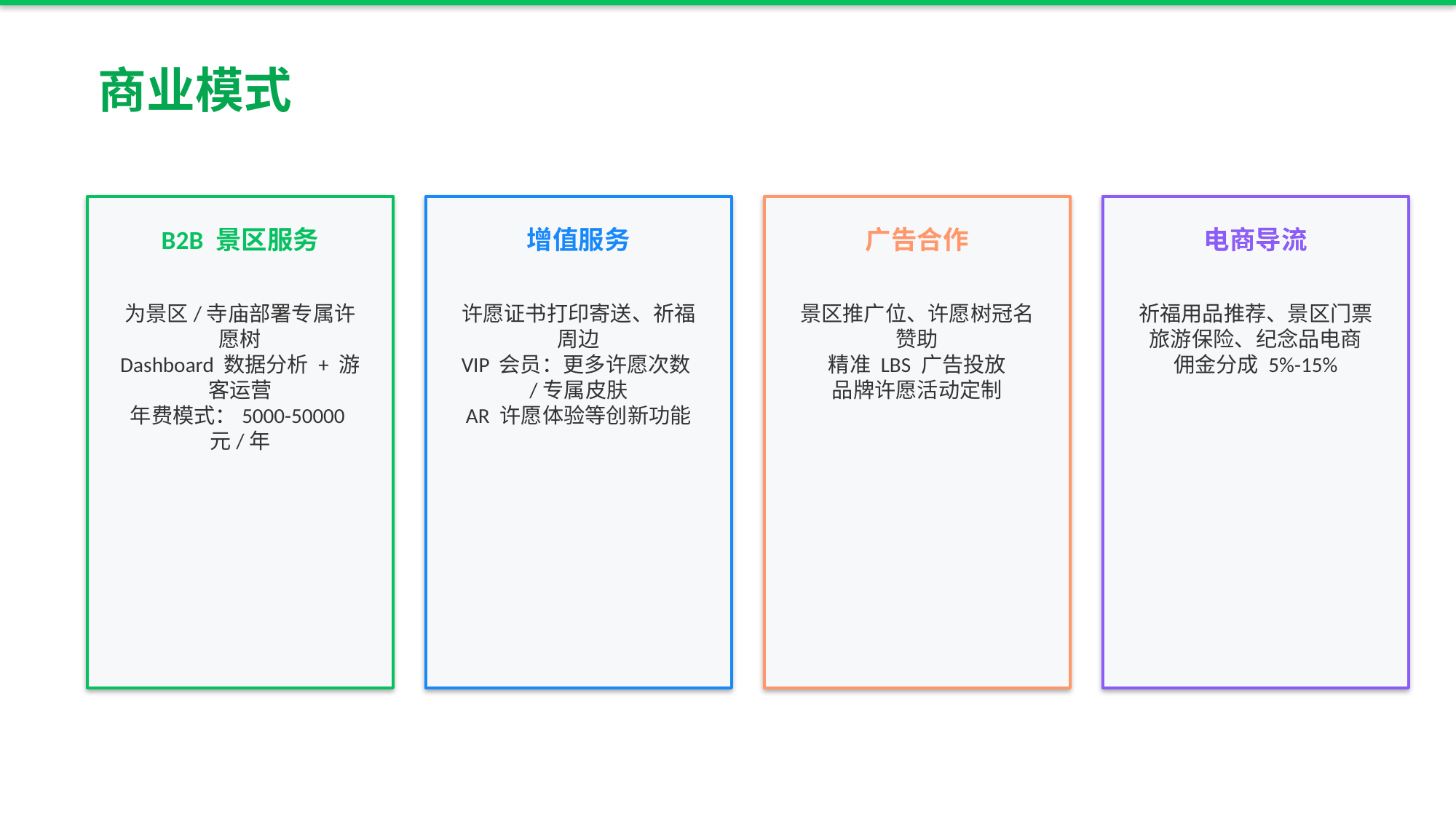

商业模式

B2B 景区服务
增值服务
广告合作
电商导流
为景区/寺庙部署专属许愿树
Dashboard 数据分析 + 游客运营
年费模式：5000-50000元/年
许愿证书打印寄送、祈福周边
VIP 会员：更多许愿次数/专属皮肤
AR 许愿体验等创新功能
景区推广位、许愿树冠名赞助
精准 LBS 广告投放
品牌许愿活动定制
祈福用品推荐、景区门票
旅游保险、纪念品电商
佣金分成 5%-15%